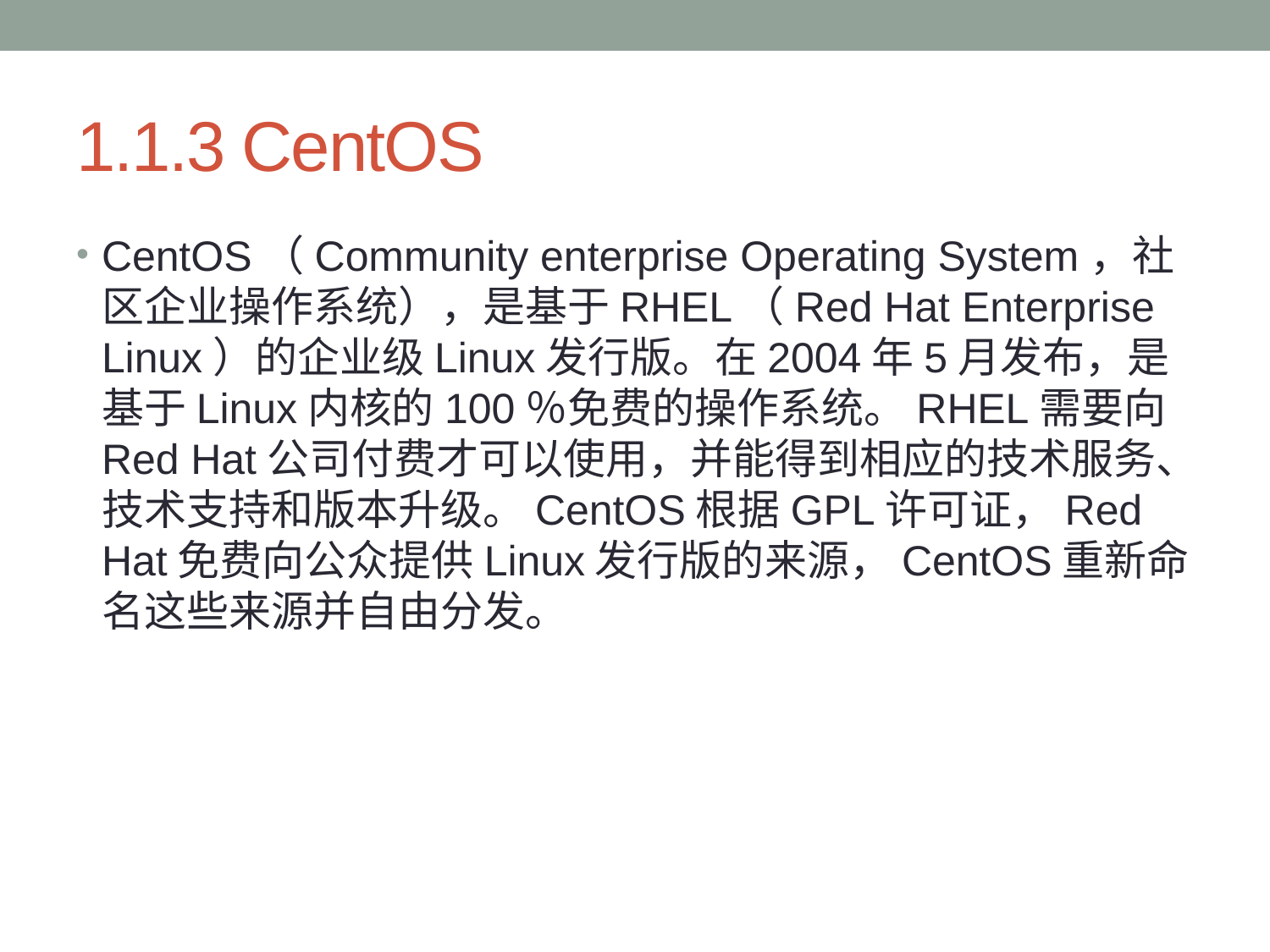

# 1.1.3 CentOS
CentOS（Community enterprise Operating System，社区企业操作系统），是基于RHEL（Red Hat Enterprise Linux）的企业级Linux发行版。在2004年5月发布，是基于Linux内核的100％免费的操作系统。RHEL需要向Red Hat公司付费才可以使用，并能得到相应的技术服务、技术支持和版本升级。CentOS根据GPL许可证，Red Hat免费向公众提供Linux发行版的来源，CentOS重新命名这些来源并自由分发。